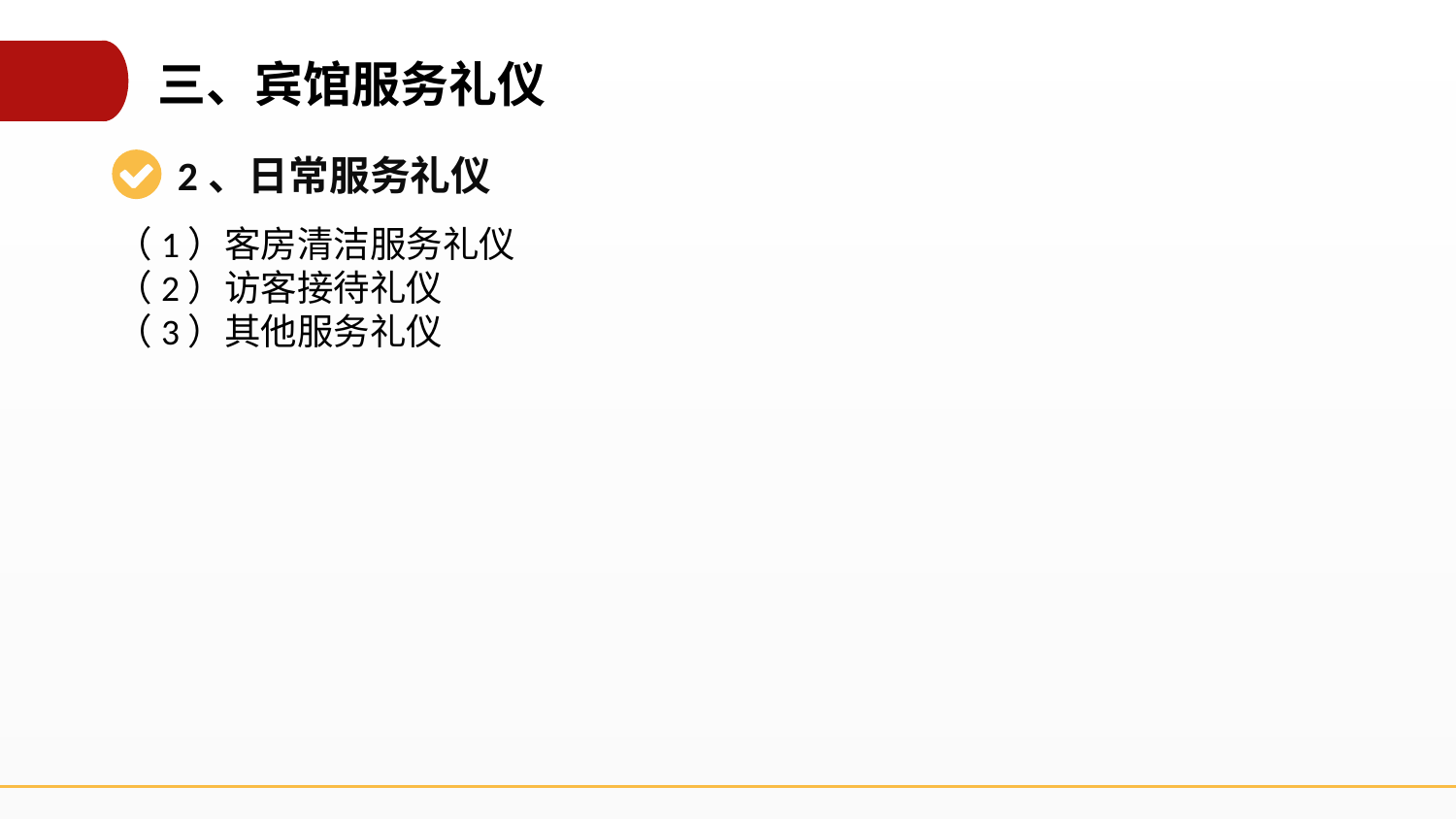

三、宾馆服务礼仪

2、日常服务礼仪
（1）客房清洁服务礼仪
（2）访客接待礼仪
（3）其他服务礼仪